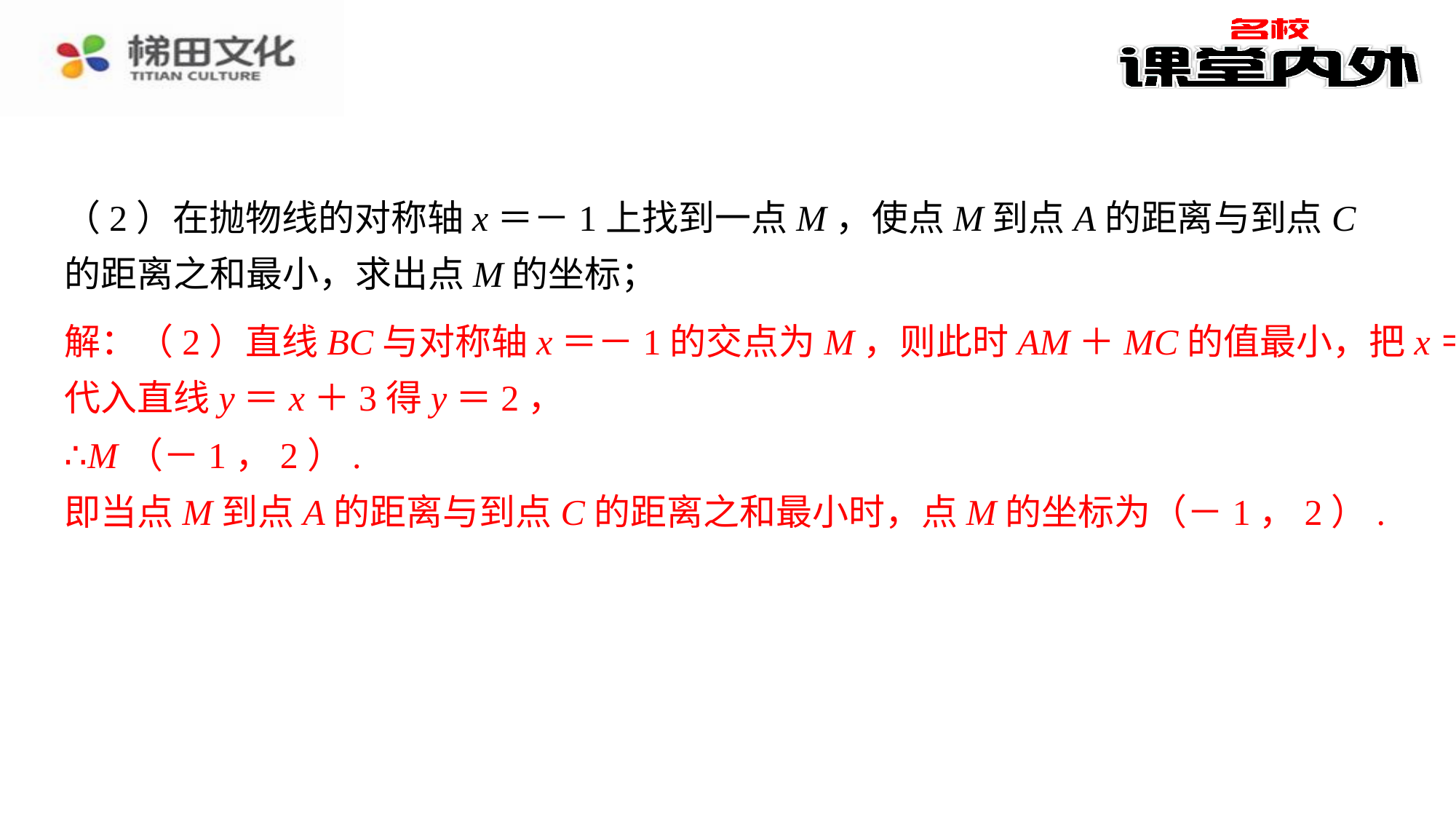

（2）在抛物线的对称轴x＝－1上找到一点M，使点M到点A的距离与到点C的距离之和最小，求出点M的坐标；
解：（2）直线BC与对称轴x＝－1的交点为M，则此时AM＋MC的值最小，把x＝－1
代入直线y＝x＋3得y＝2，
∴M（－1，2）.
即当点M到点A的距离与到点C的距离之和最小时，点M的坐标为（－1，2）.